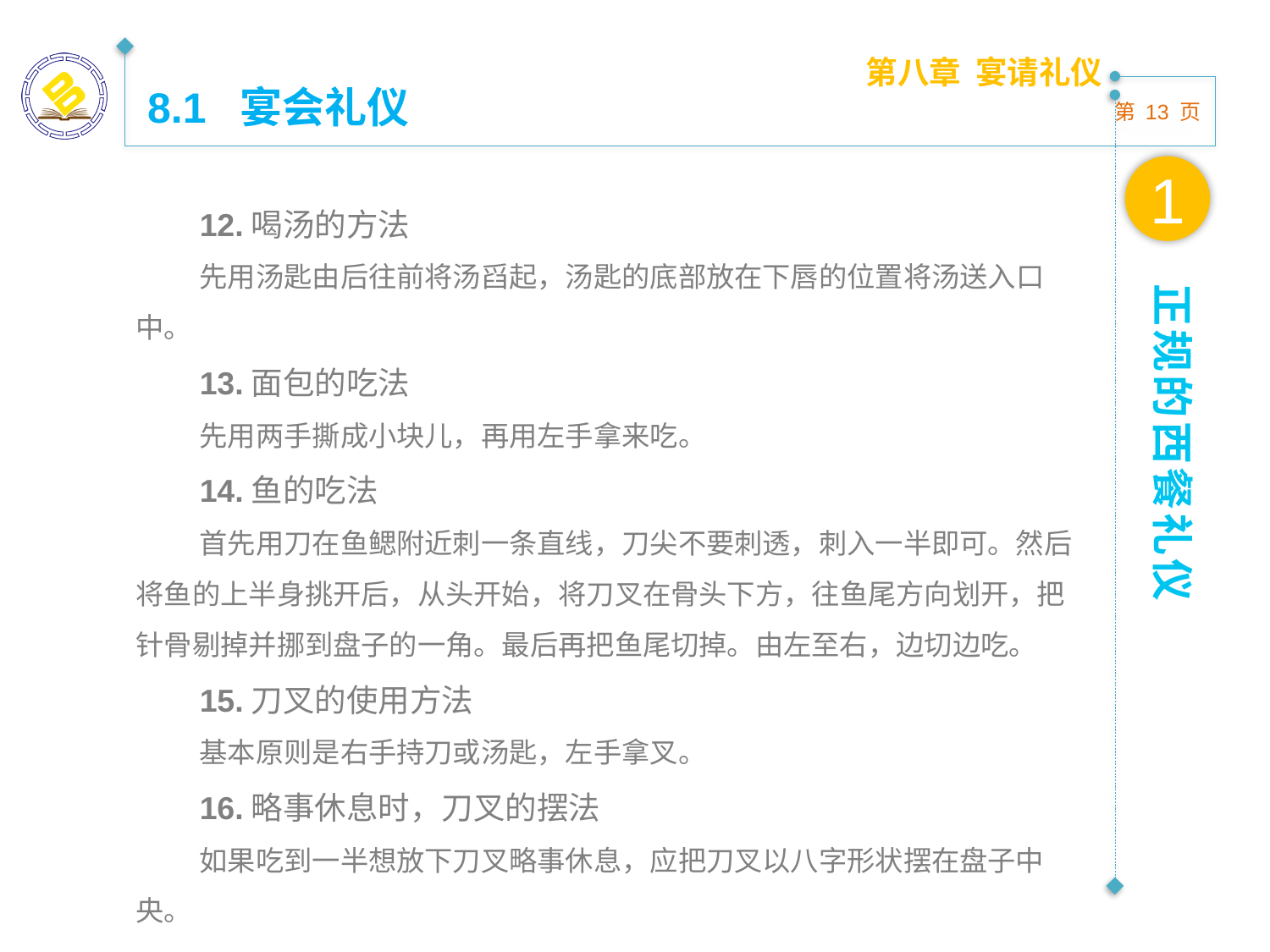

第八章  宴请礼仪
8.1  宴会礼仪
1
12.喝汤的方法
先用汤匙由后往前将汤舀起，汤匙的底部放在下唇的位置将汤送入口中。
13.面包的吃法
先用两手撕成小块儿，再用左手拿来吃。
14.鱼的吃法
首先用刀在鱼鳃附近刺一条直线，刀尖不要刺透，刺入一半即可。然后将鱼的上半身挑开后，从头开始，将刀叉在骨头下方，往鱼尾方向划开，把针骨剔掉并挪到盘子的一角。最后再把鱼尾切掉。由左至右，边切边吃。
15.刀叉的使用方法
基本原则是右手持刀或汤匙，左手拿叉。
16.略事休息时，刀叉的摆法
如果吃到一半想放下刀叉略事休息，应把刀叉以八字形状摆在盘子中央。
正规的西餐礼仪